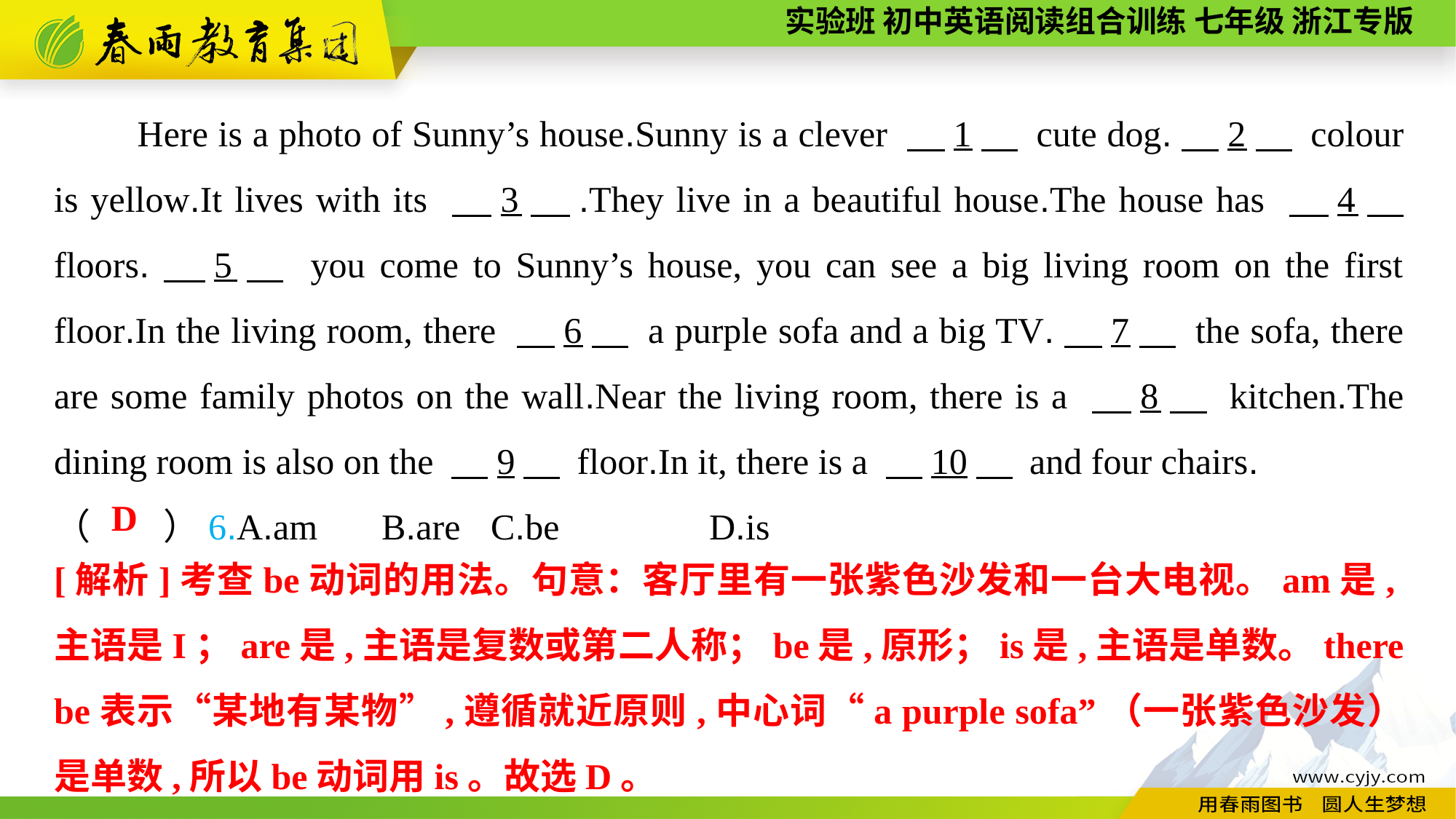

Here is a photo of Sunny’s house.Sunny is a clever 　1　 cute dog.　2　 colour is yellow.It lives with its 　3　.They live in a beautiful house.The house has 　4　 floors.　5　 you come to Sunny’s house, you can see a big living room on the first floor.In the living room, there 　6　 a purple sofa and a big TV.　7　 the sofa, there are some family photos on the wall.Near the living room, there is a 　8　 kitchen.The dining room is also on the 　9　 floor.In it, there is a 　10　 and four chairs.
（　　）6.A.am	B.are	C.be		D.is
D
[解析]考查be动词的用法。句意：客厅里有一张紫色沙发和一台大电视。am是,主语是I；are是,主语是复数或第二人称；be是,原形；is是,主语是单数。there be表示“某地有某物”,遵循就近原则,中心词“a purple sofa”（一张紫色沙发）是单数,所以be动词用is。故选D。